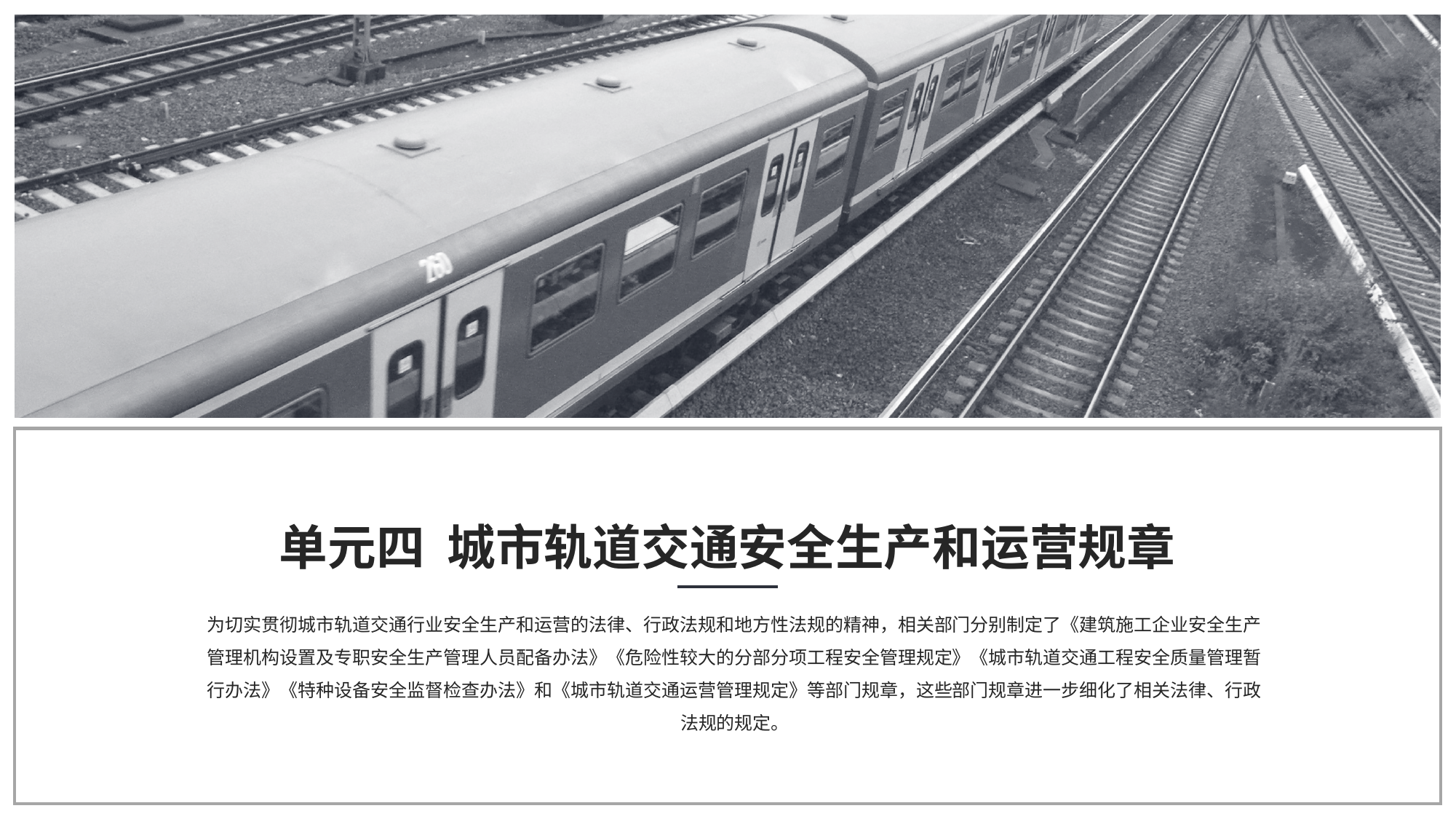

单元四  城市轨道交通安全生产和运营规章
为切实贯彻城市轨道交通行业安全生产和运营的法律、行政法规和地方性法规的精神，相关部门分别制定了《建筑施工企业安全生产管理机构设置及专职安全生产管理人员配备办法》《危险性较大的分部分项工程安全管理规定》《城市轨道交通工程安全质量管理暂行办法》《特种设备安全监督检查办法》和《城市轨道交通运营管理规定》等部门规章，这些部门规章进一步细化了相关法律、行政法规的规定。